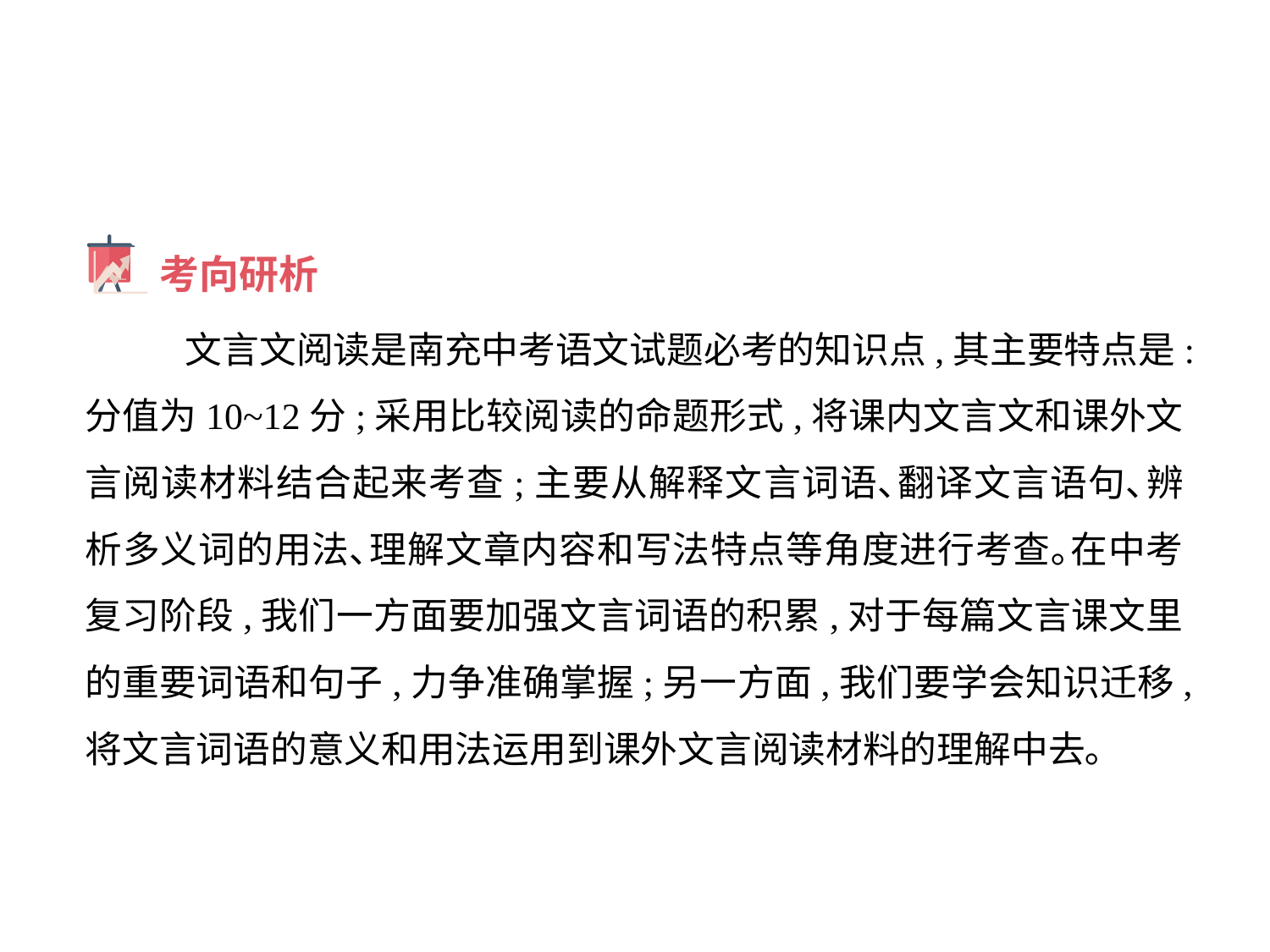

考向研析

文言文阅读是南充中考语文试题必考的知识点,其主要特点是:分值为10~12分;采用比较阅读的命题形式,将课内文言文和课外文言阅读材料结合起来考查;主要从解释文言词语､翻译文言语句､辨析多义词的用法､理解文章内容和写法特点等角度进行考查｡在中考复习阶段,我们一方面要加强文言词语的积累,对于每篇文言课文里的重要词语和句子,力争准确掌握;另一方面,我们要学会知识迁移,将文言词语的意义和用法运用到课外文言阅读材料的理解中去｡